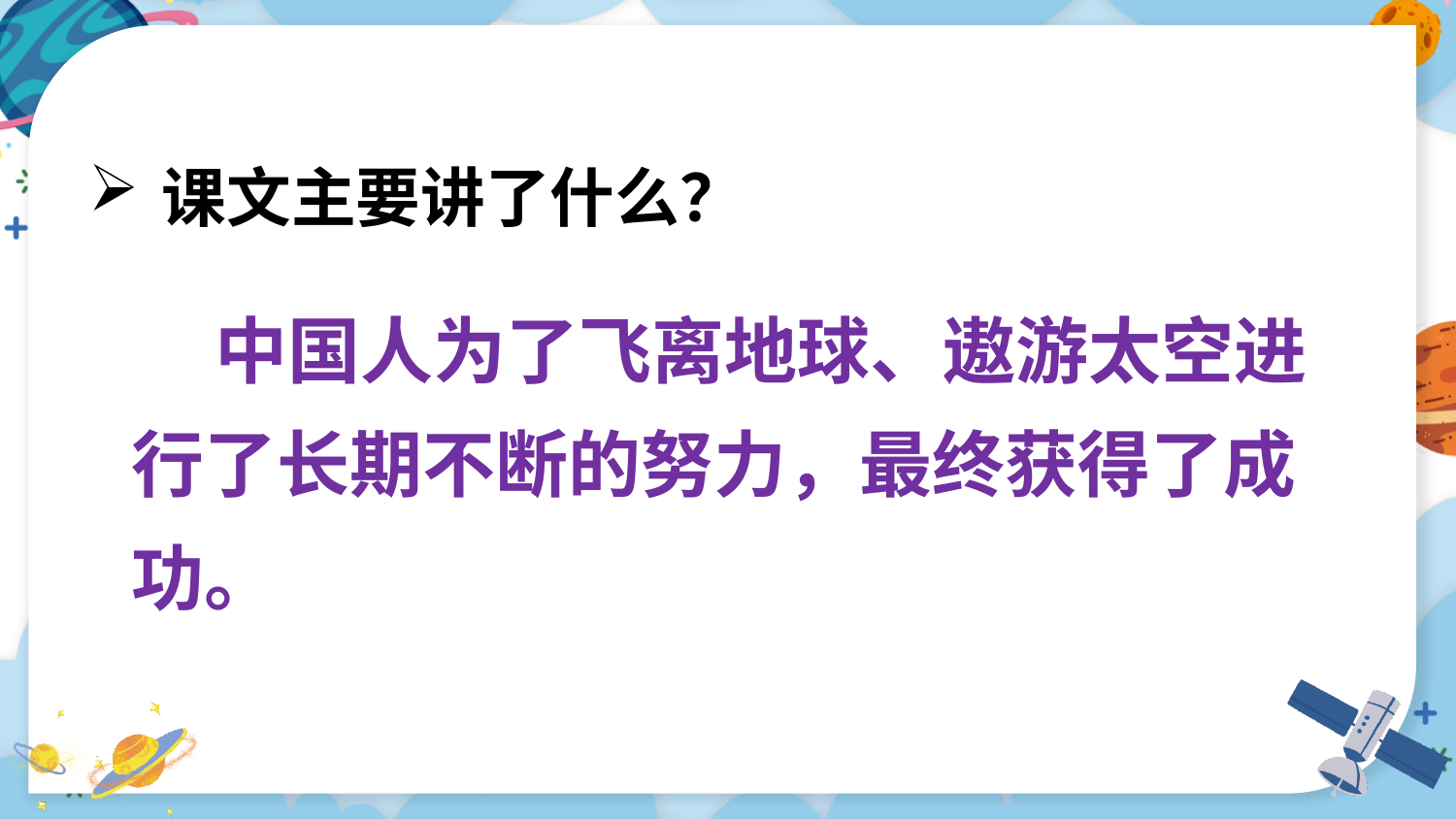

课文主要讲了什么？
    中国人为了飞离地球、遨游太空进行了长期不断的努力，最终获得了成功。